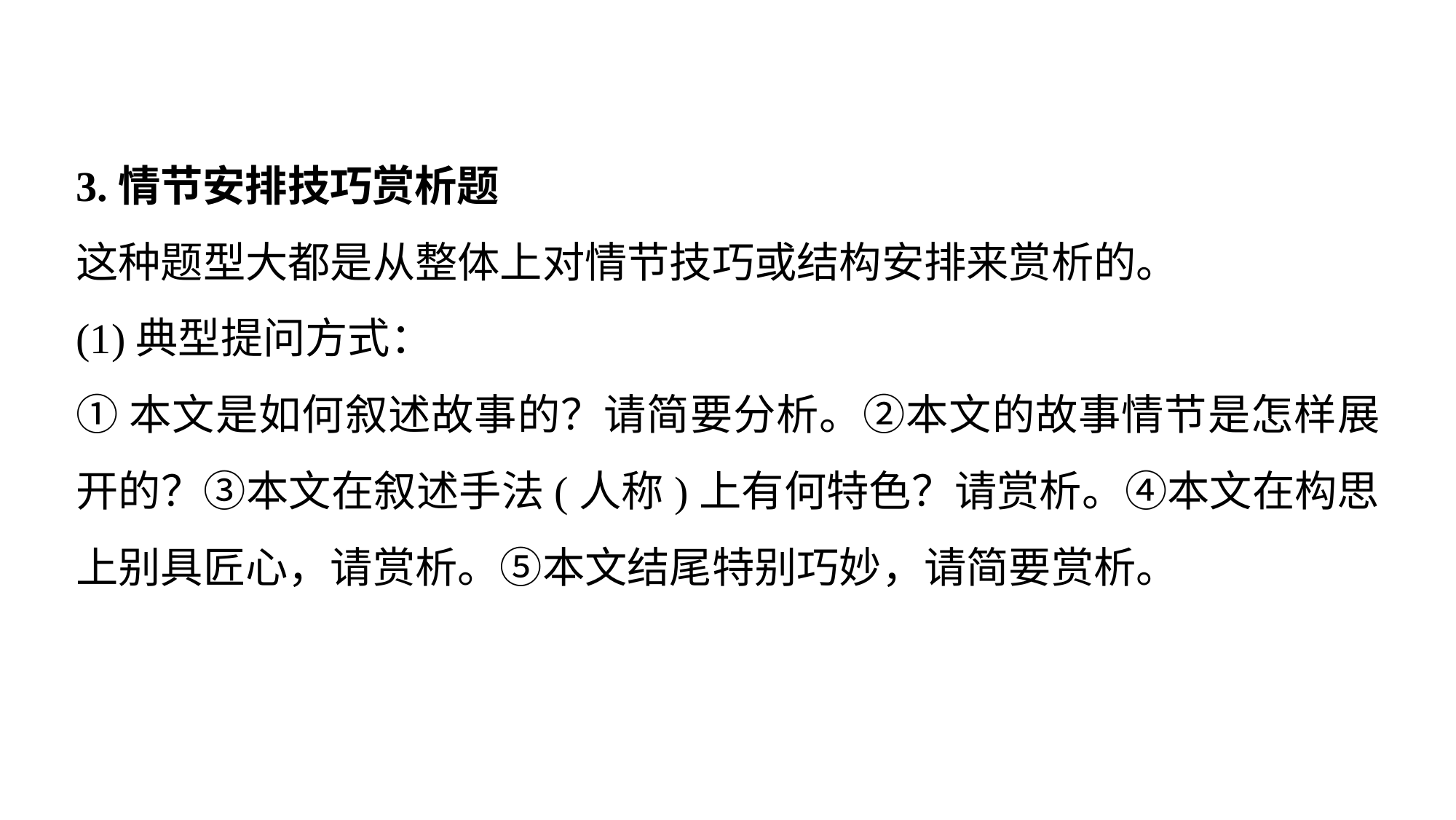

3.情节安排技巧赏析题
这种题型大都是从整体上对情节技巧或结构安排来赏析的。
(1)典型提问方式：
①本文是如何叙述故事的？请简要分析。②本文的故事情节是怎样展开的？③本文在叙述手法(人称)上有何特色？请赏析。④本文在构思上别具匠心，请赏析。⑤本文结尾特别巧妙，请简要赏析。